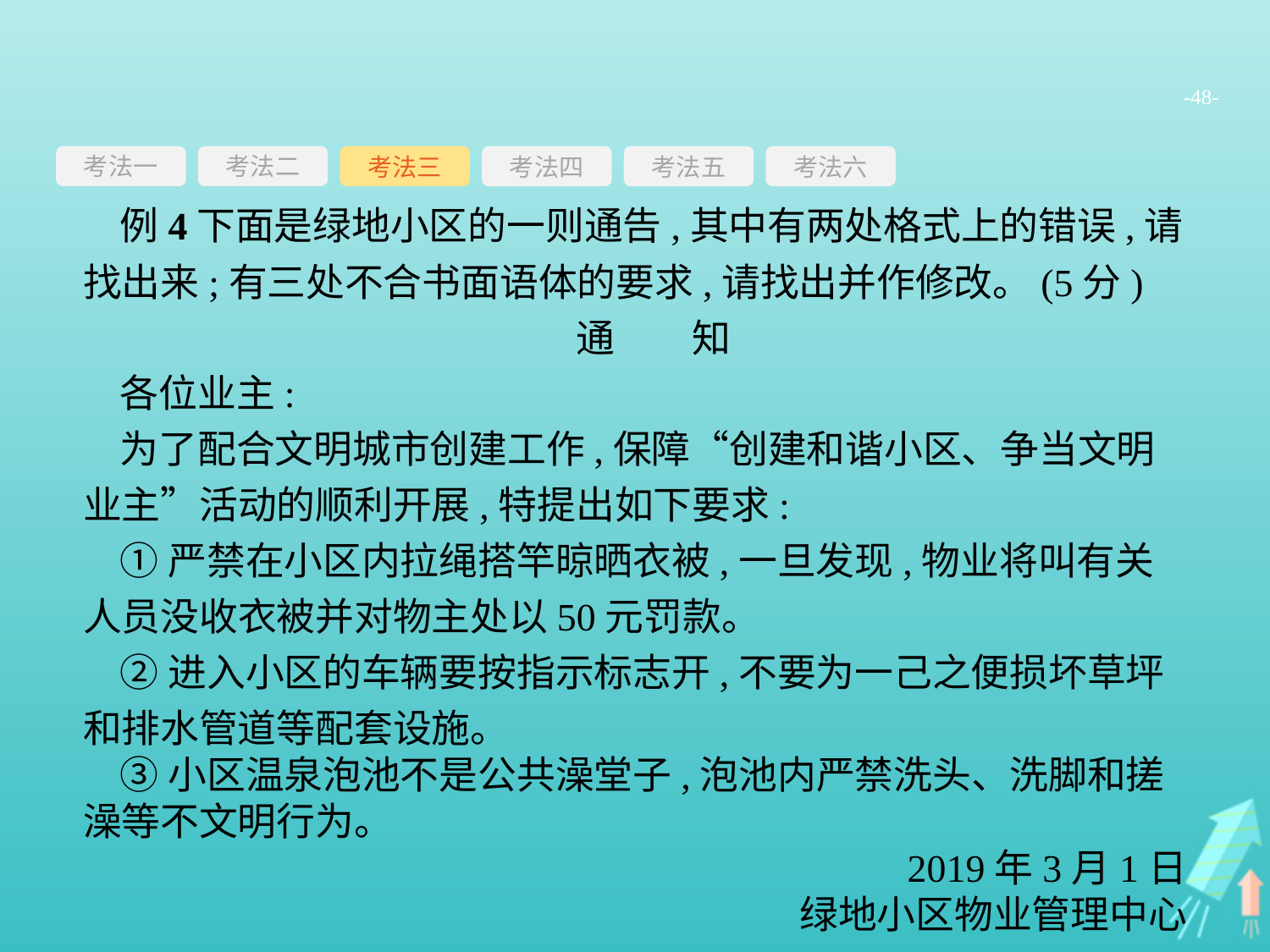

-48-
考法一
考法三
考法四
考法五
考法六
考法二
例4下面是绿地小区的一则通告,其中有两处格式上的错误,请找出来;有三处不合书面语体的要求,请找出并作修改。(5分)
通　　知
各位业主:
为了配合文明城市创建工作,保障“创建和谐小区、争当文明业主”活动的顺利开展,特提出如下要求:
①严禁在小区内拉绳搭竿晾晒衣被,一旦发现,物业将叫有关人员没收衣被并对物主处以50元罚款。
②进入小区的车辆要按指示标志开,不要为一己之便损坏草坪和排水管道等配套设施。
③小区温泉泡池不是公共澡堂子,泡池内严禁洗头、洗脚和搓澡等不文明行为。
2019年3月1日
绿地小区物业管理中心